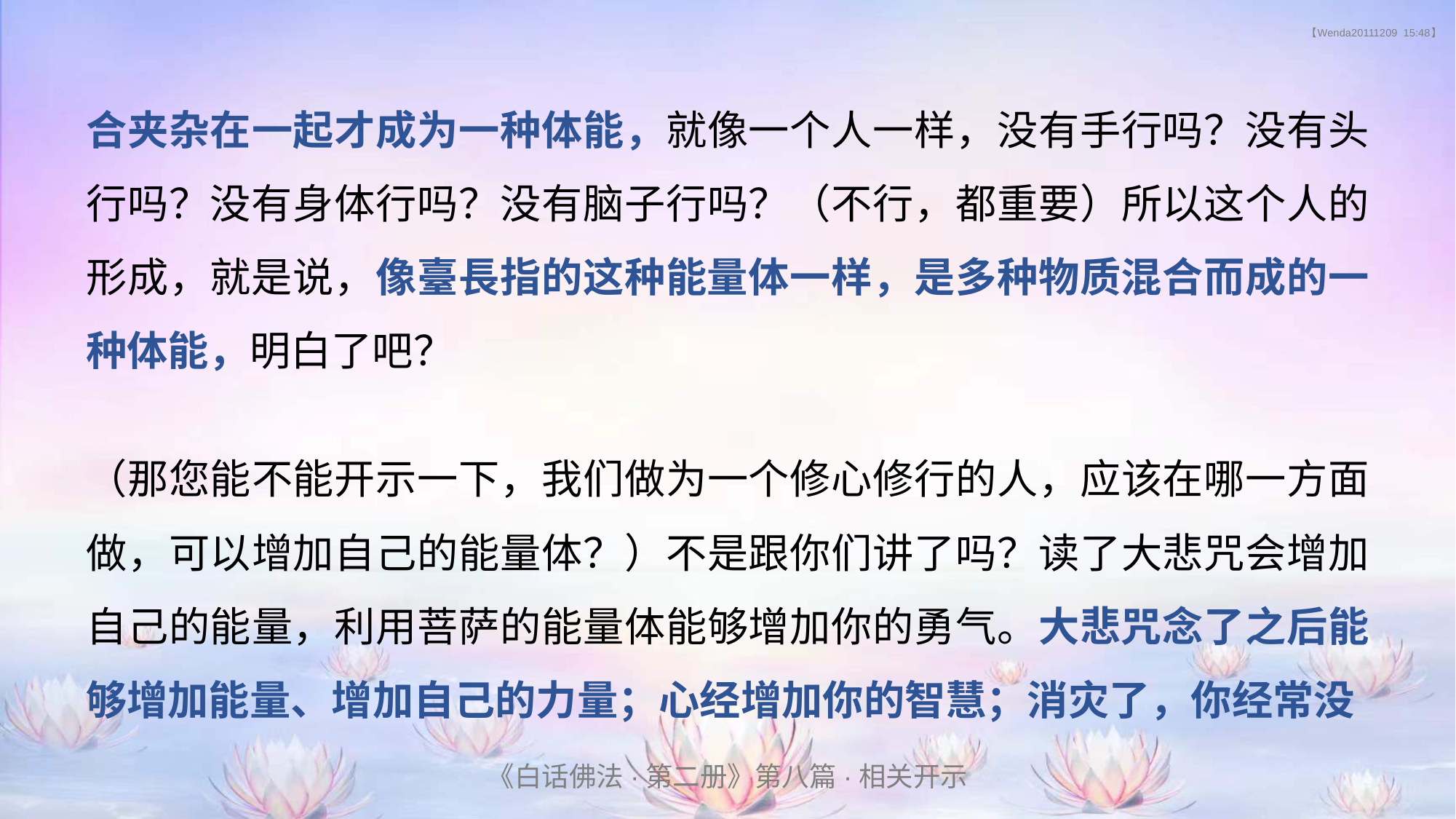

# 【Wenda20111209  15:48】
合夹杂在一起才成为一种体能，就像一个人一样，没有手行吗？没有头行吗？没有身体行吗？没有脑子行吗？（不行，都重要）所以这个人的形成，就是说，像臺長指的这种能量体一样，是多种物质混合而成的一种体能，明白了吧？

（那您能不能开示一下，我们做为一个修心修行的人，应该在哪一方面做，可以增加自己的能量体？）不是跟你们讲了吗？读了大悲咒会增加自己的能量，利用菩萨的能量体能够增加你的勇气。大悲咒念了之后能够增加能量、增加自己的力量；心经增加你的智慧；消灾了，你经常没
《白话佛法·第二册》第八篇·相关开示